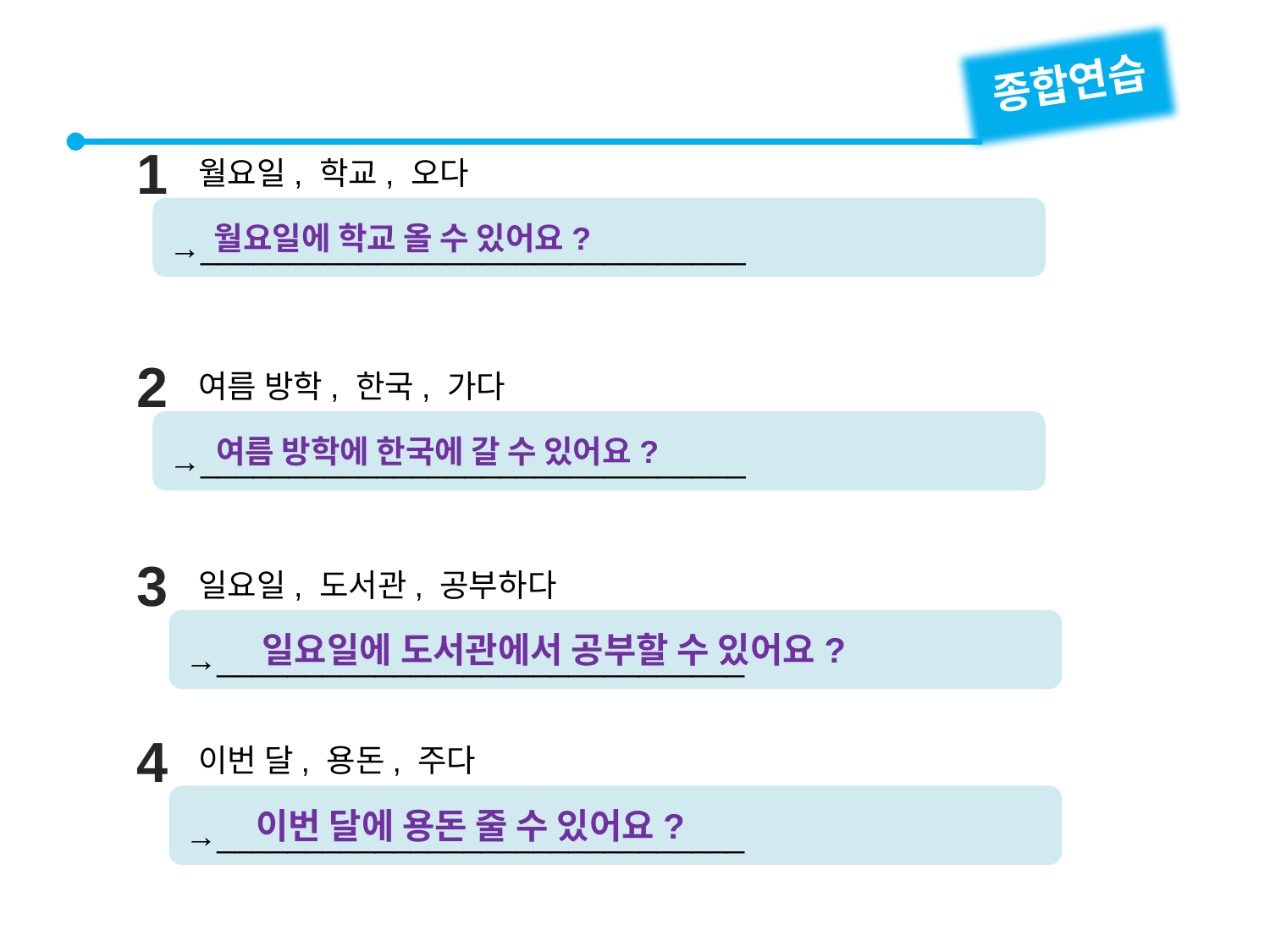

종합연습
1
월요일, 학교, 오다
→_______________________________
월요일에 학교 올 수 있어요?
2
여름 방학, 한국, 가다
→_______________________________
여름 방학에 한국에 갈 수 있어요?
3
일요일, 도서관, 공부하다
→______________________________
일요일에 도서관에서 공부할 수 있어요?
4
이번 달, 용돈, 주다
→______________________________
이번 달에 용돈 줄 수 있어요?